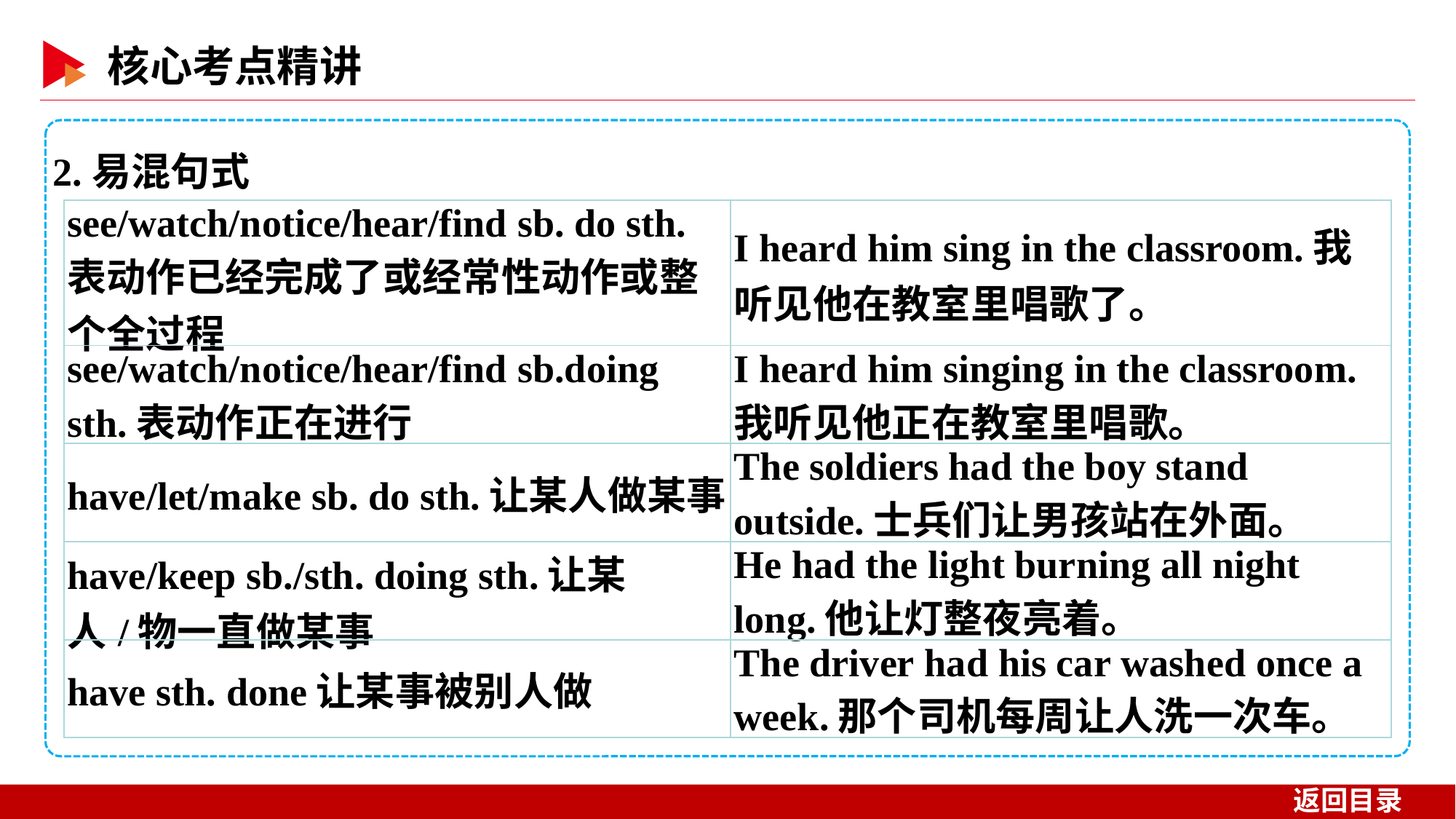

2.易混句式
| see/watch/notice/hear/find sb. do sth. 表动作已经完成了或经常性动作或整个全过程 | I heard him sing in the classroom.我听见他在教室里唱歌了。 |
| --- | --- |
| see/watch/notice/hear/find sb.doing sth.表动作正在进行 | I heard him singing in the classroom.我听见他正在教室里唱歌。 |
| have/let/make sb. do sth.让某人做某事 | The soldiers had the boy stand outside.士兵们让男孩站在外面。 |
| have/keep sb./sth. doing sth.让某人/物一直做某事 | He had the light burning all night long.他让灯整夜亮着。 |
| have sth. done让某事被别人做 | The driver had his car washed once a week.那个司机每周让人洗一次车。 |